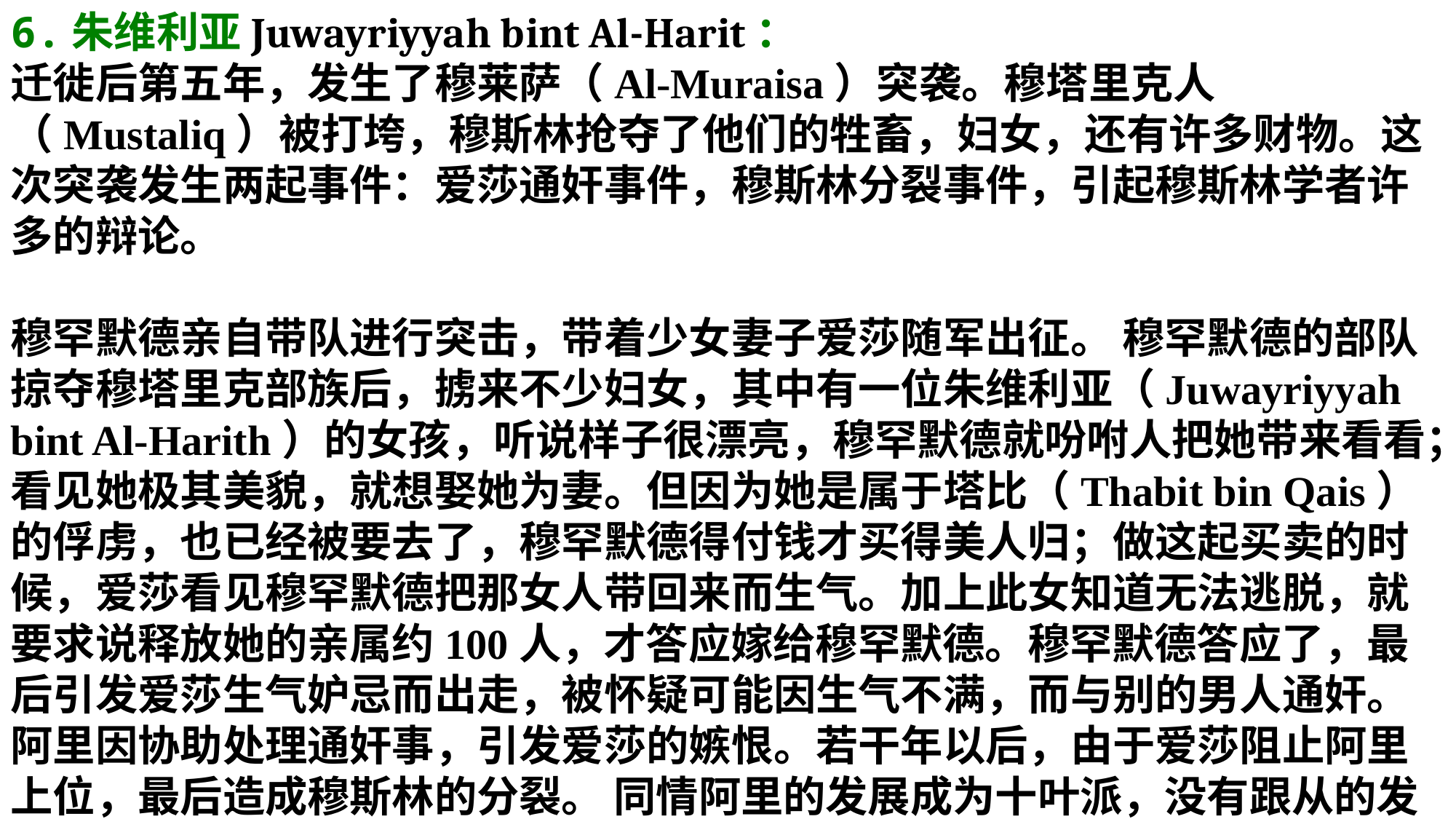

6.朱维利亚Juwayriyyah bint Al-Harit：
迁徙后第五年，发生了穆莱萨（Al-Muraisa）突袭。穆塔里克人（Mustaliq）被打垮，穆斯林抢夺了他们的牲畜，妇女，还有许多财物。这次突袭发生两起事件：爱莎通奸事件，穆斯林分裂事件，引起穆斯林学者许多的辩论。

穆罕默德亲自带队进行突击，带着少女妻子爱莎随军出征。 穆罕默德的部队掠夺穆塔里克部族后，掳来不少妇女，其中有一位朱维利亚（Juwayriyyah bint Al-Harith）的女孩，听说样子很漂亮，穆罕默德就吩咐人把她带来看看；看见她极其美貌，就想娶她为妻。但因为她是属于塔比（Thabit bin Qais）的俘虏，也已经被要去了，穆罕默德得付钱才买得美人归；做这起买卖的时候，爱莎看见穆罕默德把那女人带回来而生气。加上此女知道无法逃脱，就要求说释放她的亲属约100人，才答应嫁给穆罕默德。穆罕默德答应了，最后引发爱莎生气妒忌而出走，被怀疑可能因生气不满，而与别的男人通奸。 阿里因协助处理通奸事，引发爱莎的嫉恨。若干年以后，由于爱莎阻止阿里上位，最后造成穆斯林的分裂。 同情阿里的发展成为十叶派，没有跟从的发展成为孙尼派。两派经常斗争，甚至互相杀害。